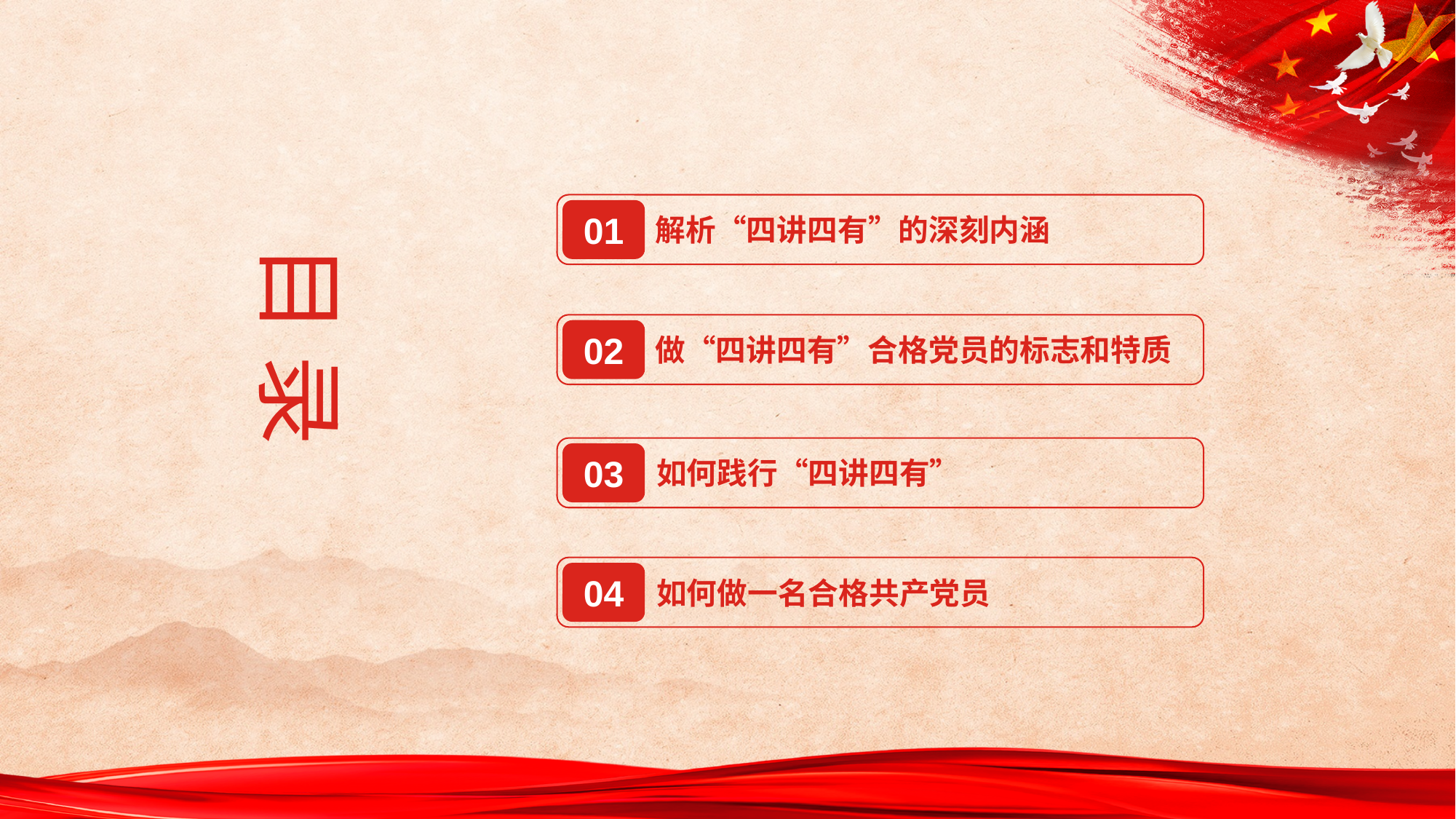

01
解析“四讲四有”的深刻内涵
目 录

02
做“四讲四有”合格党员的标志和特质

03
如何践行“四讲四有”

04
如何做一名合格共产党员